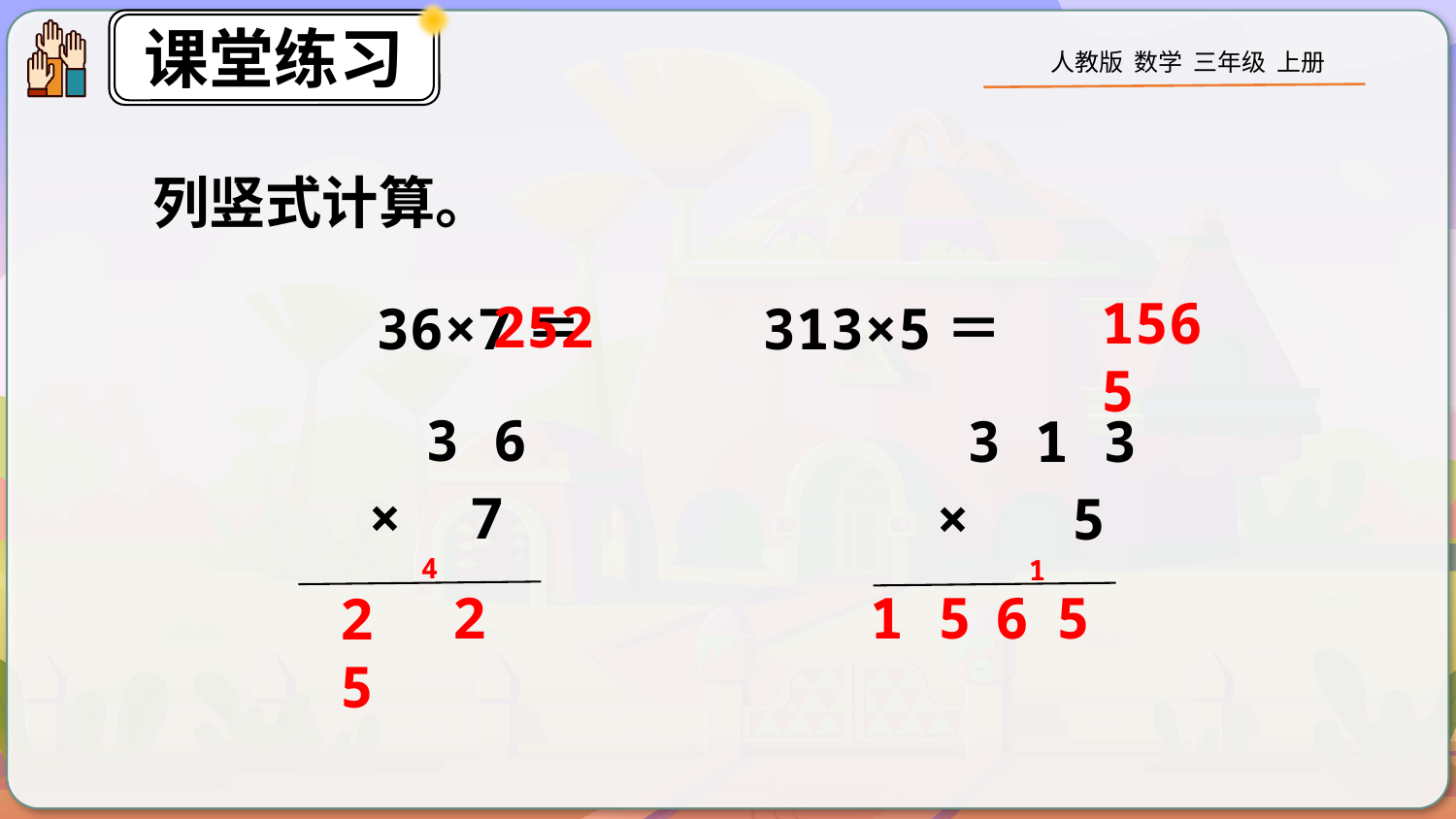

列竖式计算。
1565
252
36×7＝             313×5＝
    3 6
    3 1 3
    ×  7
    ×   5
4
1
2
1 5
6
5
2 5